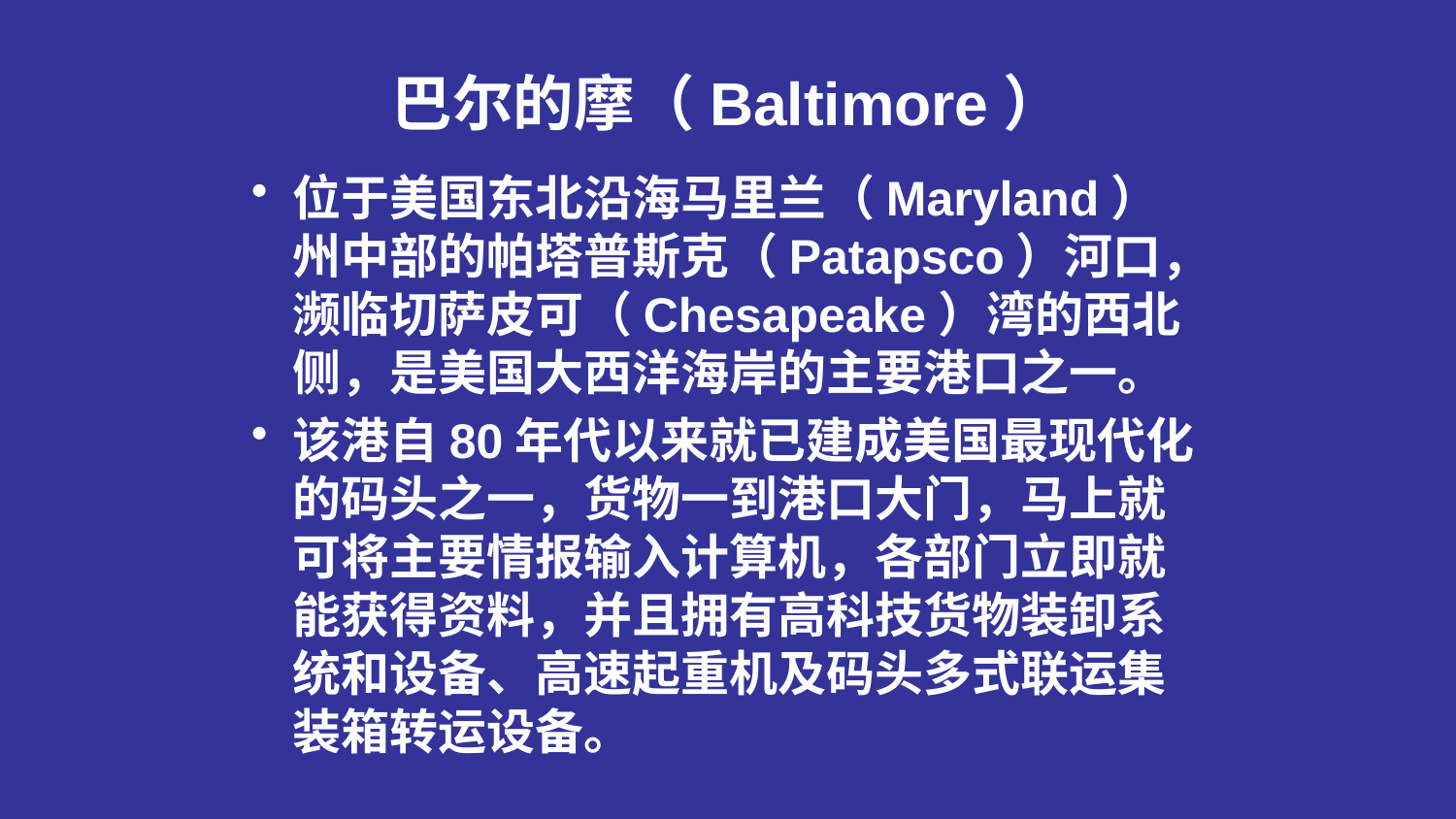

# 巴尔的摩（Baltimore）
位于美国东北沿海马里兰（Maryland）州中部的帕塔普斯克（Patapsco）河口，濒临切萨皮可（Chesapeake）湾的西北侧，是美国大西洋海岸的主要港口之一。
该港自80年代以来就已建成美国最现代化的码头之一，货物一到港口大门，马上就可将主要情报输入计算机，各部门立即就能获得资料，并且拥有高科技货物装卸系统和设备、高速起重机及码头多式联运集装箱转运设备。